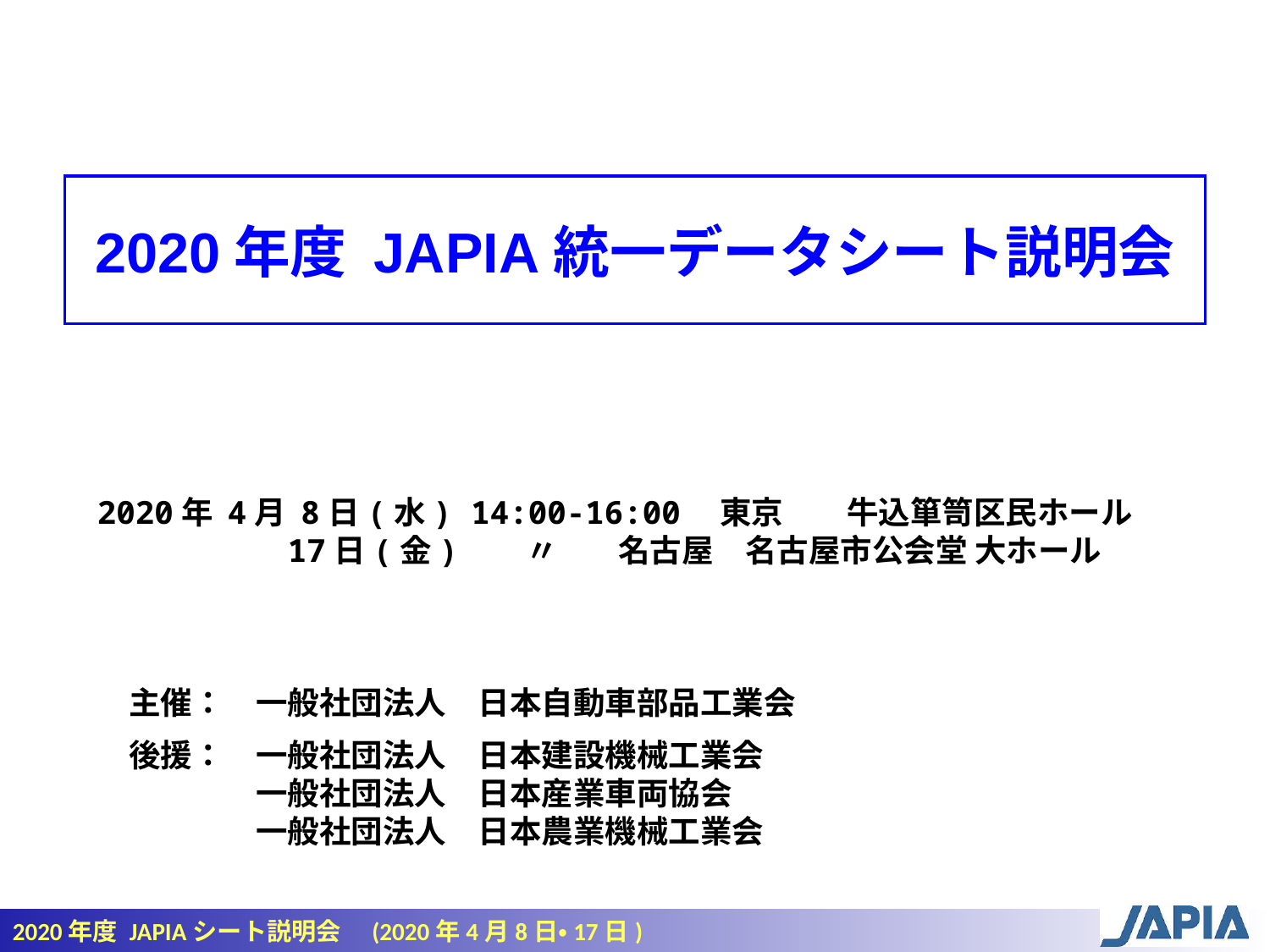

2020年度 JAPIA統一データシート説明会

2020年 4月 8日(水) 14:00-16:00　東京　　牛込箪笥区民ホール
          17日(金)　    〃    　名古屋　名古屋市公会堂 大ホール

　主催：　一般社団法人　日本自動車部品工業会
　後援：　一般社団法人　日本建設機械工業会
　　　　　一般社団法人　日本産業車両協会
　　　　　一般社団法人　日本農業機械工業会